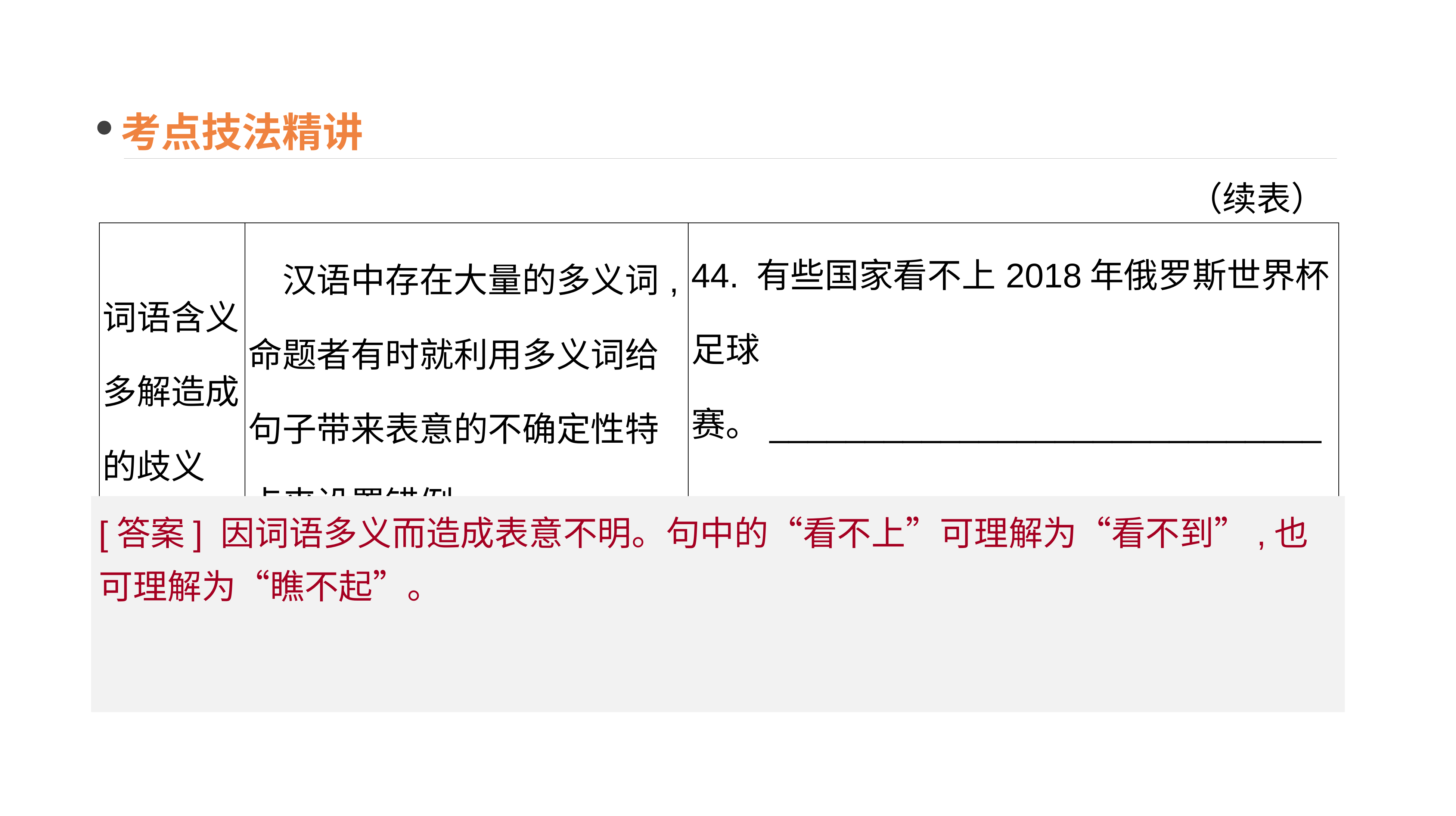

考点技法精讲

（续表）
| 词语含义多解造成的歧义 | 汉语中存在大量的多义词,命题者有时就利用多义词给句子带来表意的不确定性特点来设置错例 | 44. 有些国家看不上2018年俄罗斯世界杯足球赛。\_\_\_\_\_\_\_\_\_\_\_\_\_\_\_\_\_\_\_\_\_\_\_\_\_\_\_\_\_\_\_\_\_\_\_\_\_\_\_\_\_\_\_\_\_\_\_\_\_\_\_\_\_\_\_\_\_\_\_\_\_\_\_\_\_\_\_\_\_\_\_\_\_\_\_\_\_\_\_\_\_\_ |
| --- | --- | --- |

[答案] 因词语多义而造成表意不明。句中的“看不上”可理解为“看不到”,也可理解为“瞧不起”。